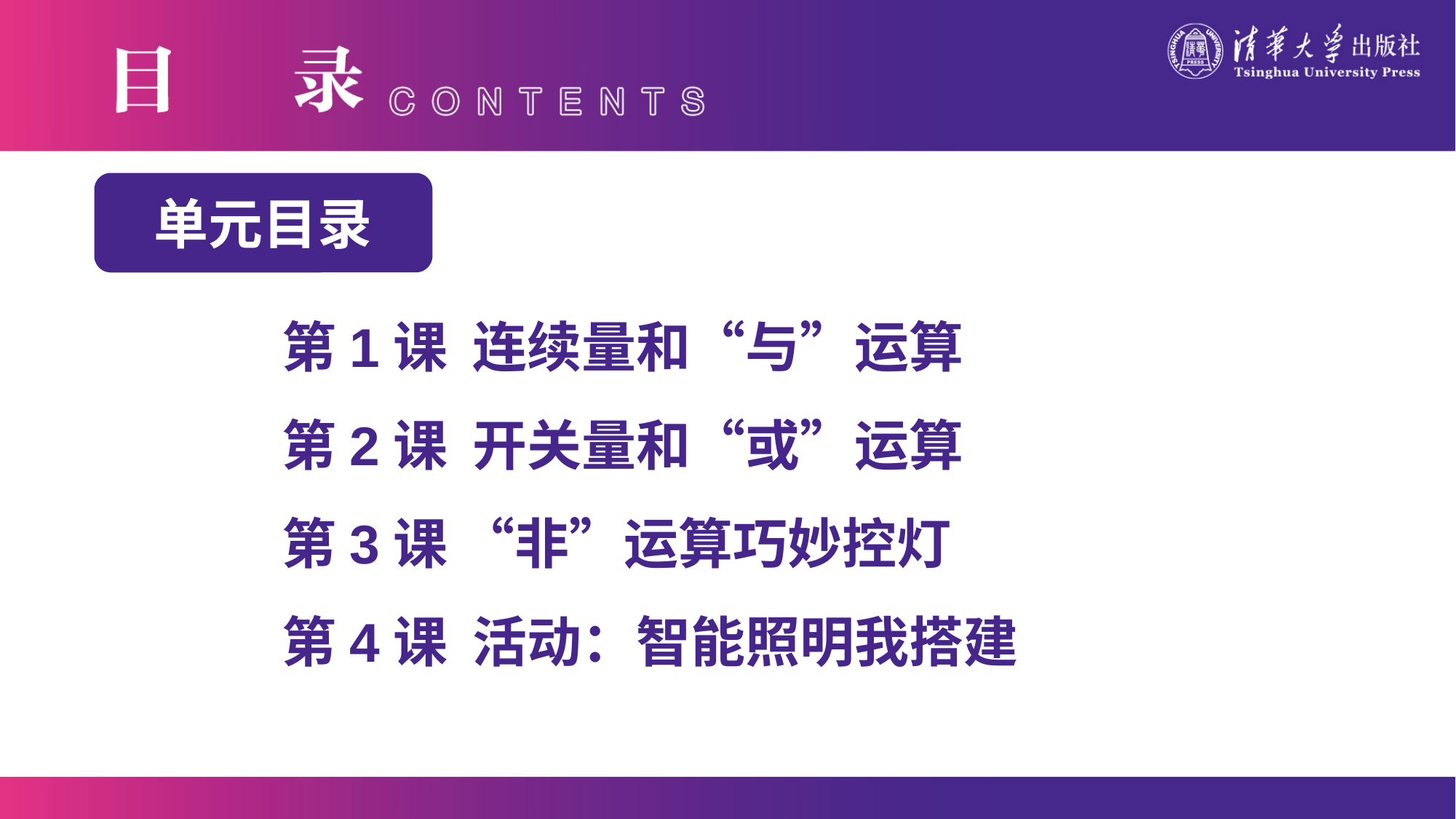

单元目录
01
第1课  连续量和“与”运算
第2课  开关量和“或”运算
第3课 “非”运算巧妙控灯
第4课  活动：智能照明我搭建